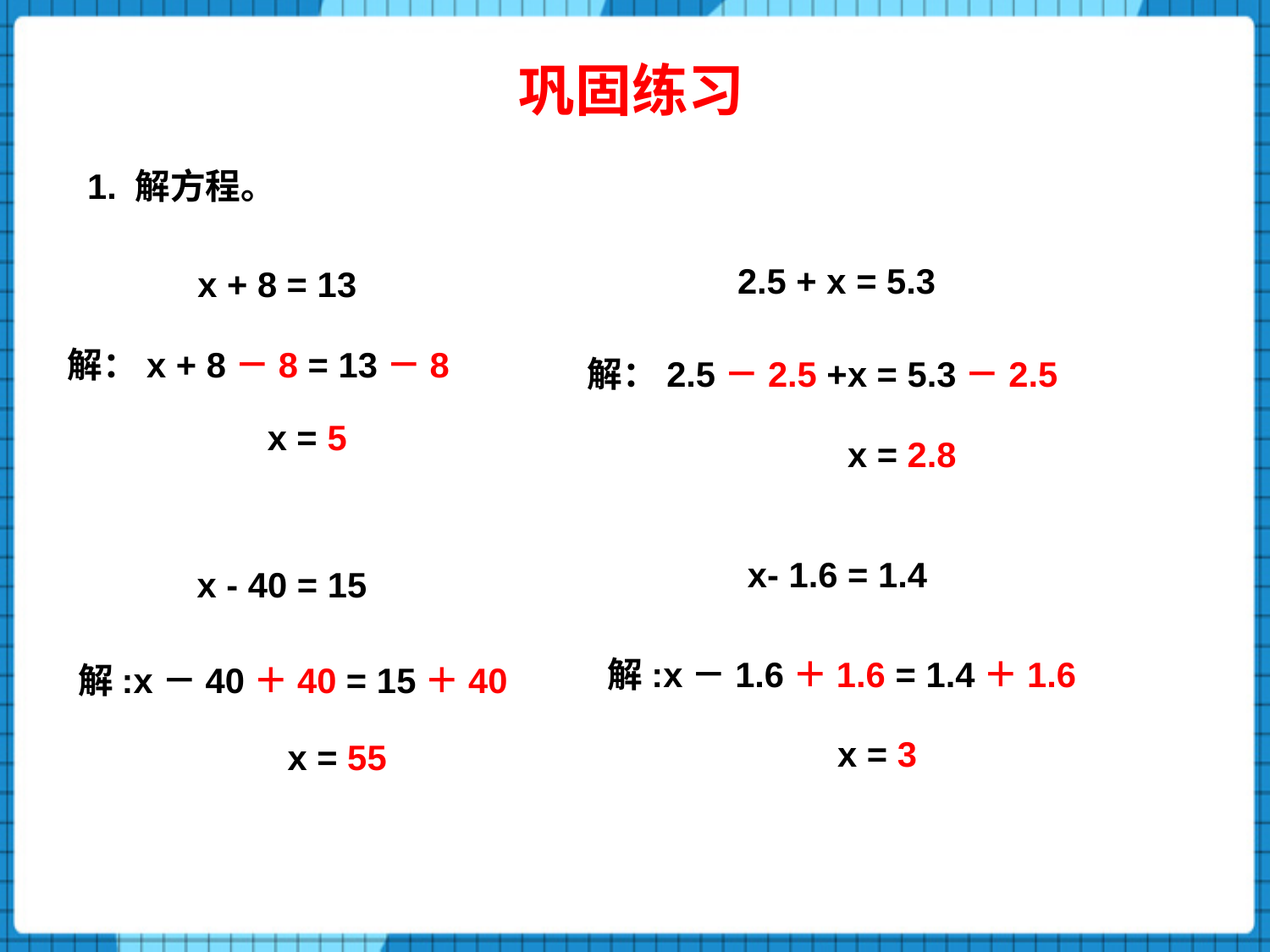

巩固练习
1. 解方程。

2.5 + x = 5.3
x + 8 = 13
解：x + 8－8 = 13－8
解：2.5－2.5 +x = 5.3－2.5
x = 5
x = 2.8
x- 1.6 = 1.4
 x - 40 = 15
解:x－1.6＋1.6 = 1.4＋1.6
解:x－40＋40 = 15＋40
x = 3
x = 55